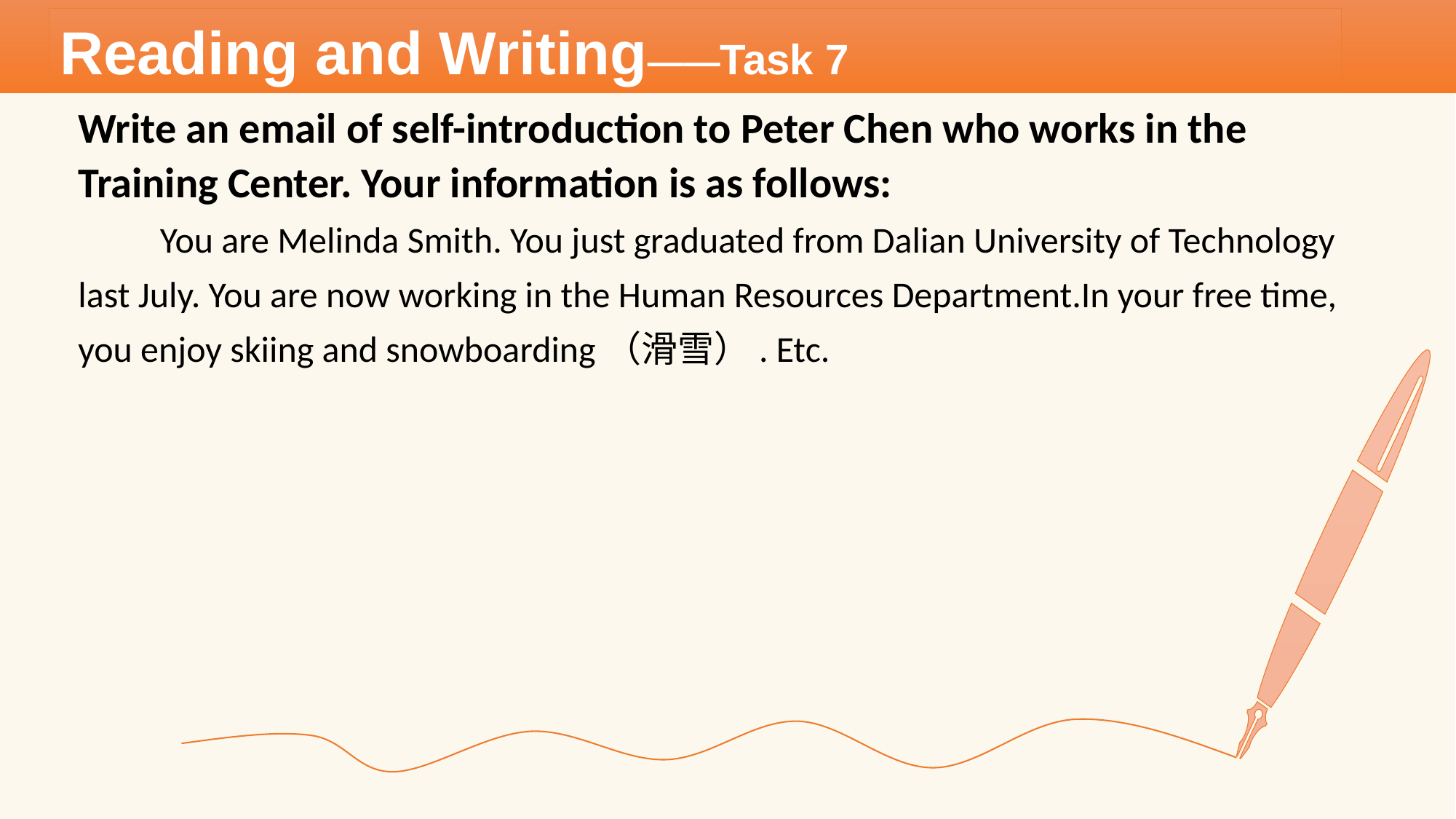

Reading and Writing——Task 7
Write an email of self-introduction to Peter Chen who works in the
Training Center. Your information is as follows:
          You are Melinda Smith. You just graduated from Dalian University of Technology
last July. You are now working in the Human Resources Department.In your free time,
you enjoy skiing and snowboarding（滑雪）. Etc.